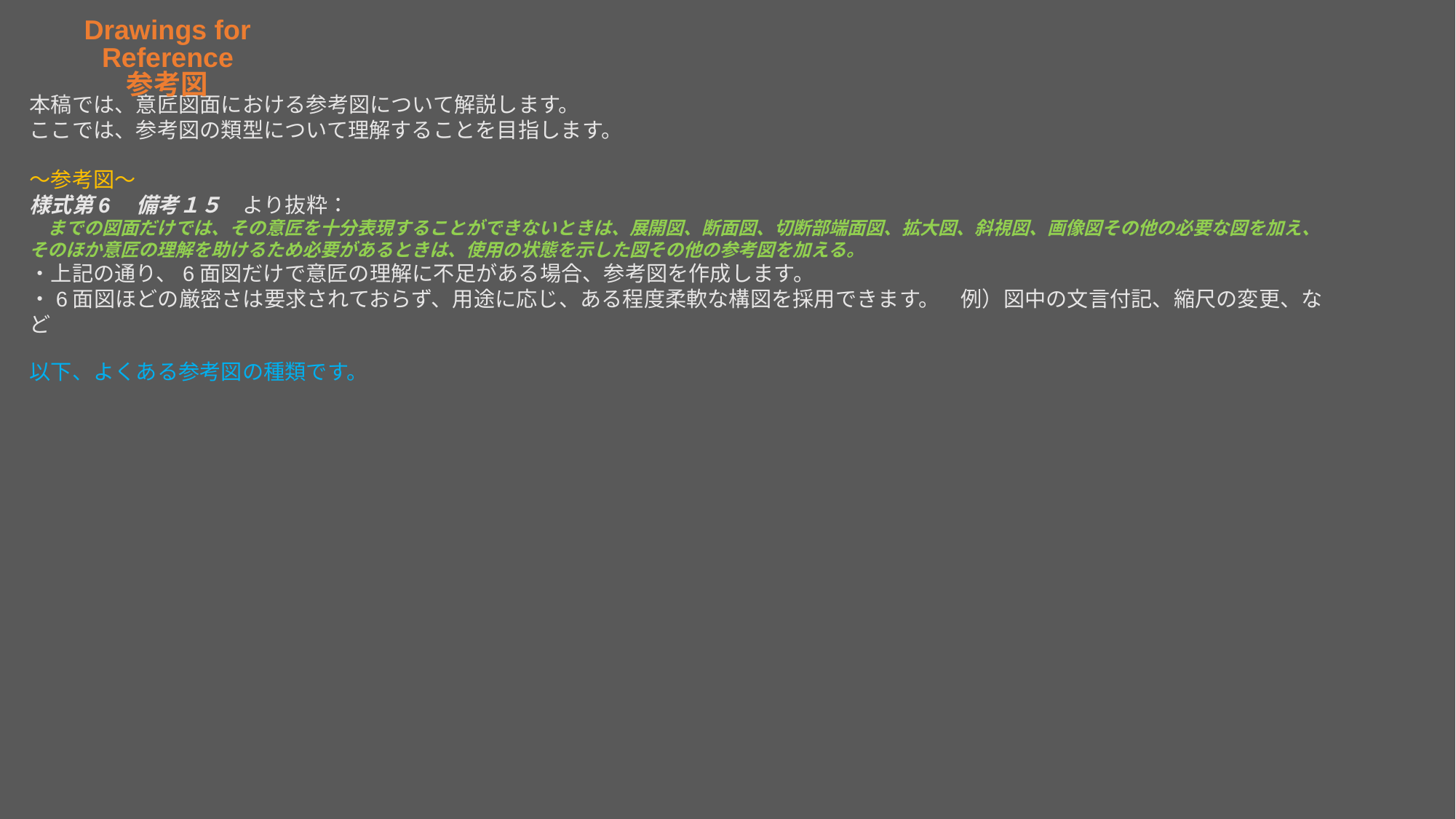

Drawings for Reference
参考図
本稿では、意匠図面における参考図について解説します。
ここでは、参考図の類型について理解することを目指します。
～参考図～
様式第6　備考１５　より抜粋：
　までの図面だけでは、その意匠を十分表現することができないときは、展開図、断面図、切断部端面図、拡大図、斜視図、画像図その他の必要な図を加え、
そのほか意匠の理解を助けるため必要があるときは、使用の状態を示した図その他の参考図を加える。
・上記の通り、6面図だけで意匠の理解に不足がある場合、参考図を作成します。
・6面図ほどの厳密さは要求されておらず、用途に応じ、ある程度柔軟な構図を採用できます。　例）図中の文言付記、縮尺の変更、など

以下、よくある参考図の種類です。